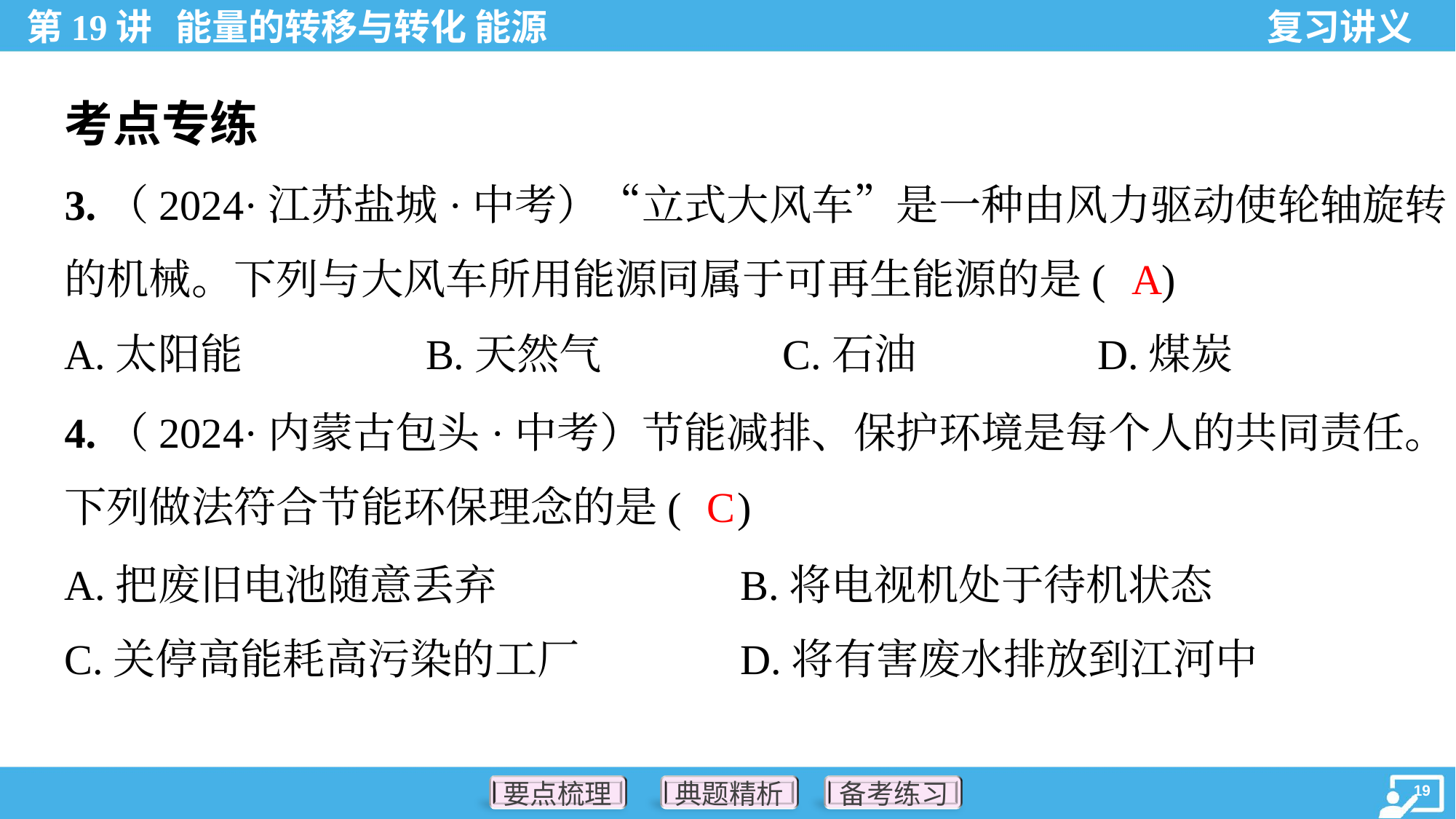

考点专练
3.（2024·江苏盐城·中考）“立式大风车”是一种由风力驱动使轮轴旋转
的机械。下列与大风车所用能源同属于可再生能源的是(     )
A
A.太阳能	B.天然气	C.石油	D.煤炭
4.（2024·内蒙古包头·中考）节能减排、保护环境是每个人的共同责任。
下列做法符合节能环保理念的是(     )
C
A.把废旧电池随意丢弃	B.将电视机处于待机状态
C.关停高能耗高污染的工厂	D.将有害废水排放到江河中